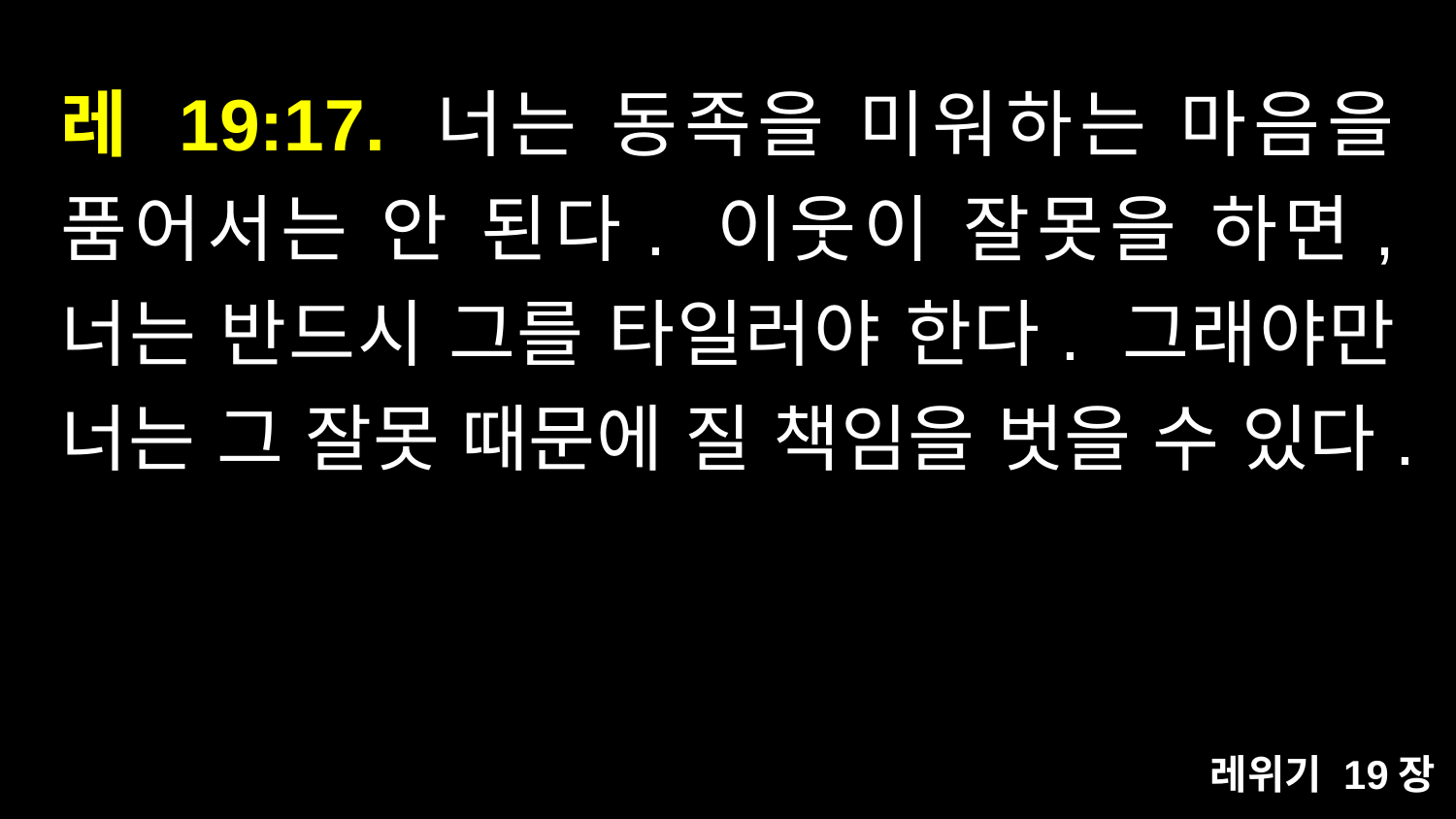

# 레 19:17. 너는 동족을 미워하는 마음을 품어서는 안 된다. 이웃이 잘못을 하면, 너는 반드시 그를 타일러야 한다. 그래야만 너는 그 잘못 때문에 질 책임을 벗을 수 있다.
레위기 19장